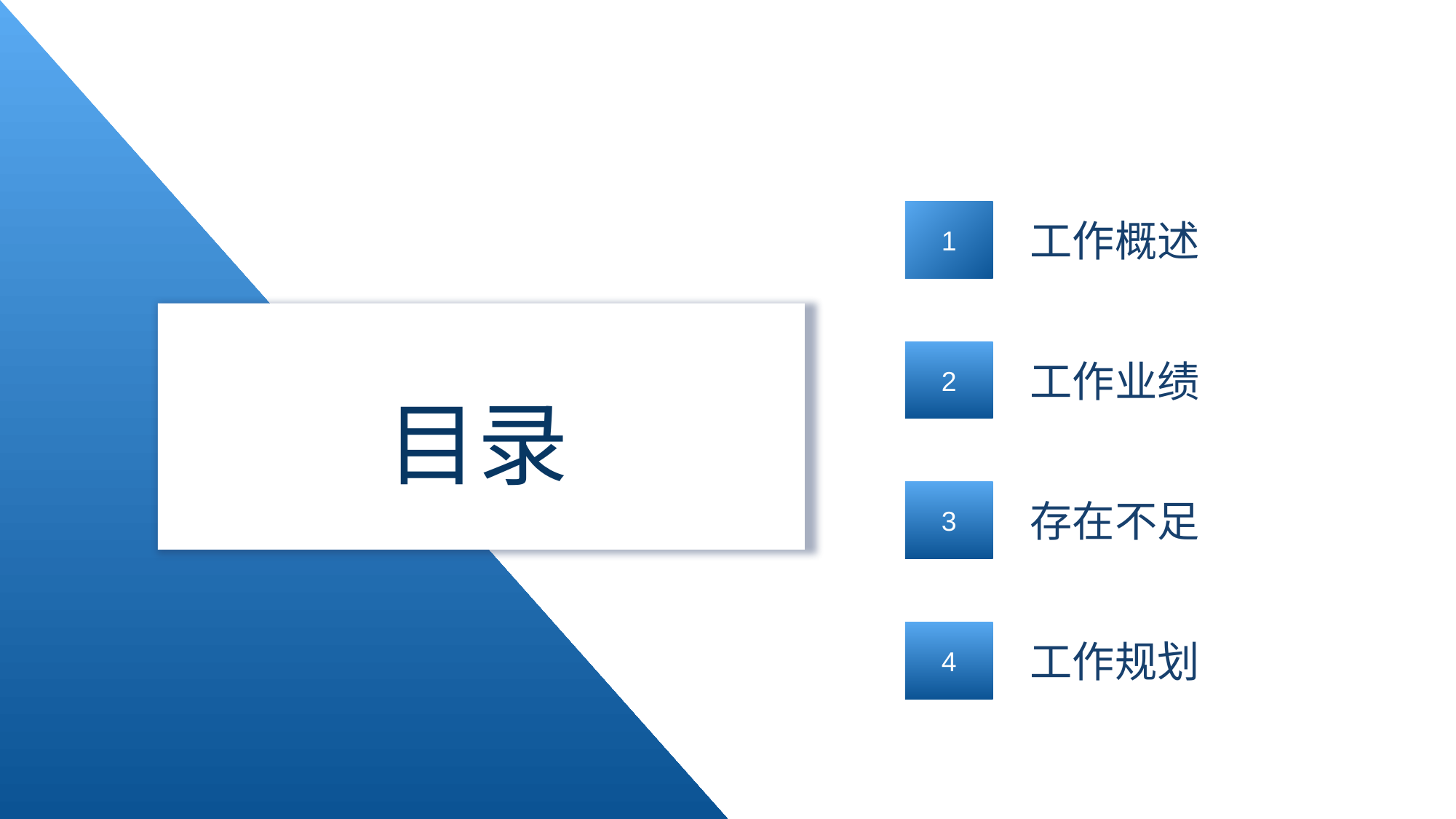

1
工作概述
2
工作业绩
# 目录
3
存在不足
4
工作规划